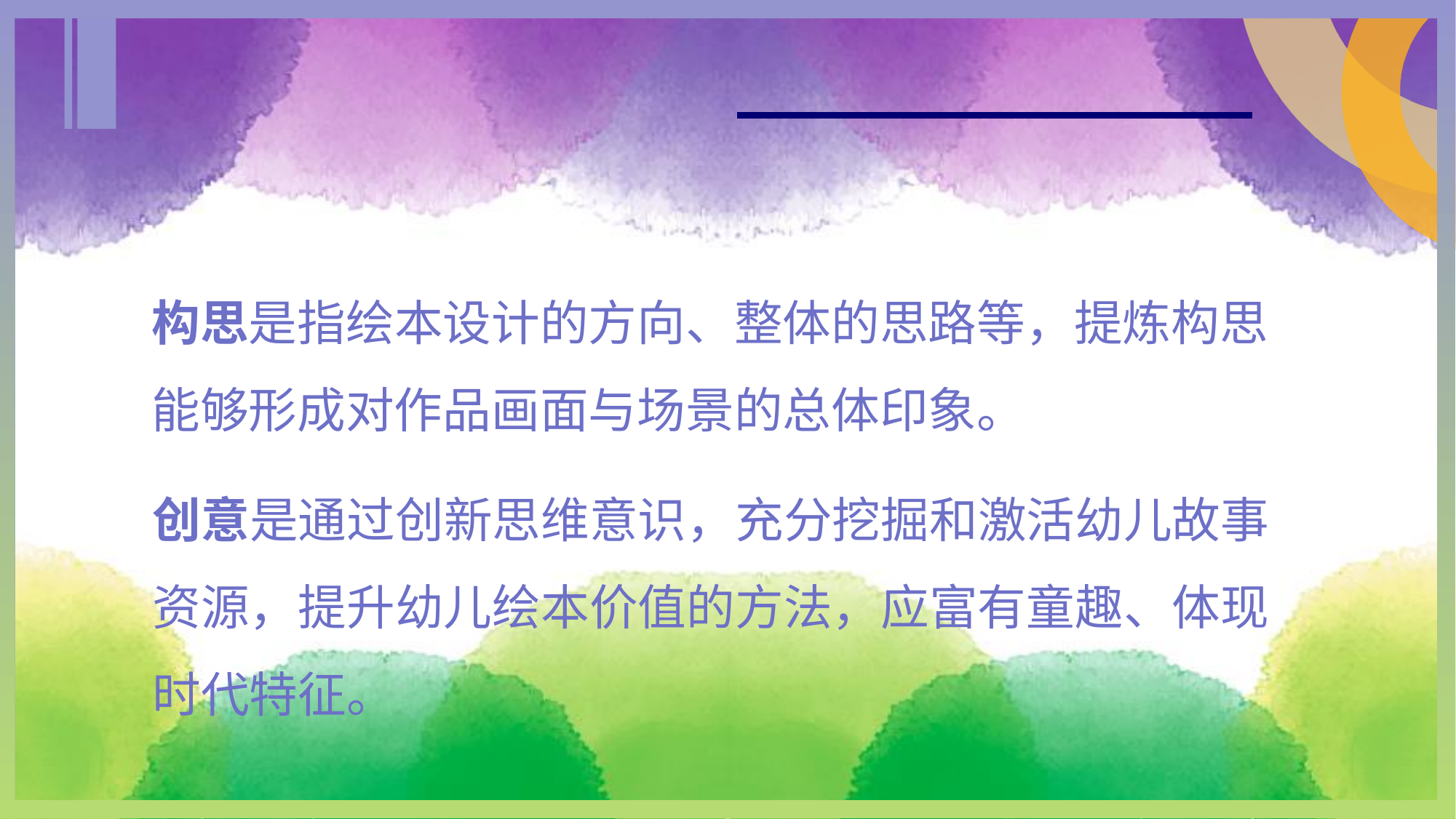

构思是指绘本设计的方向、整体的思路等，提炼构思能够形成对作品画面与场景的总体印象。
创意是通过创新思维意识，充分挖掘和激活幼儿故事资源，提升幼儿绘本价值的方法，应富有童趣、体现时代特征。